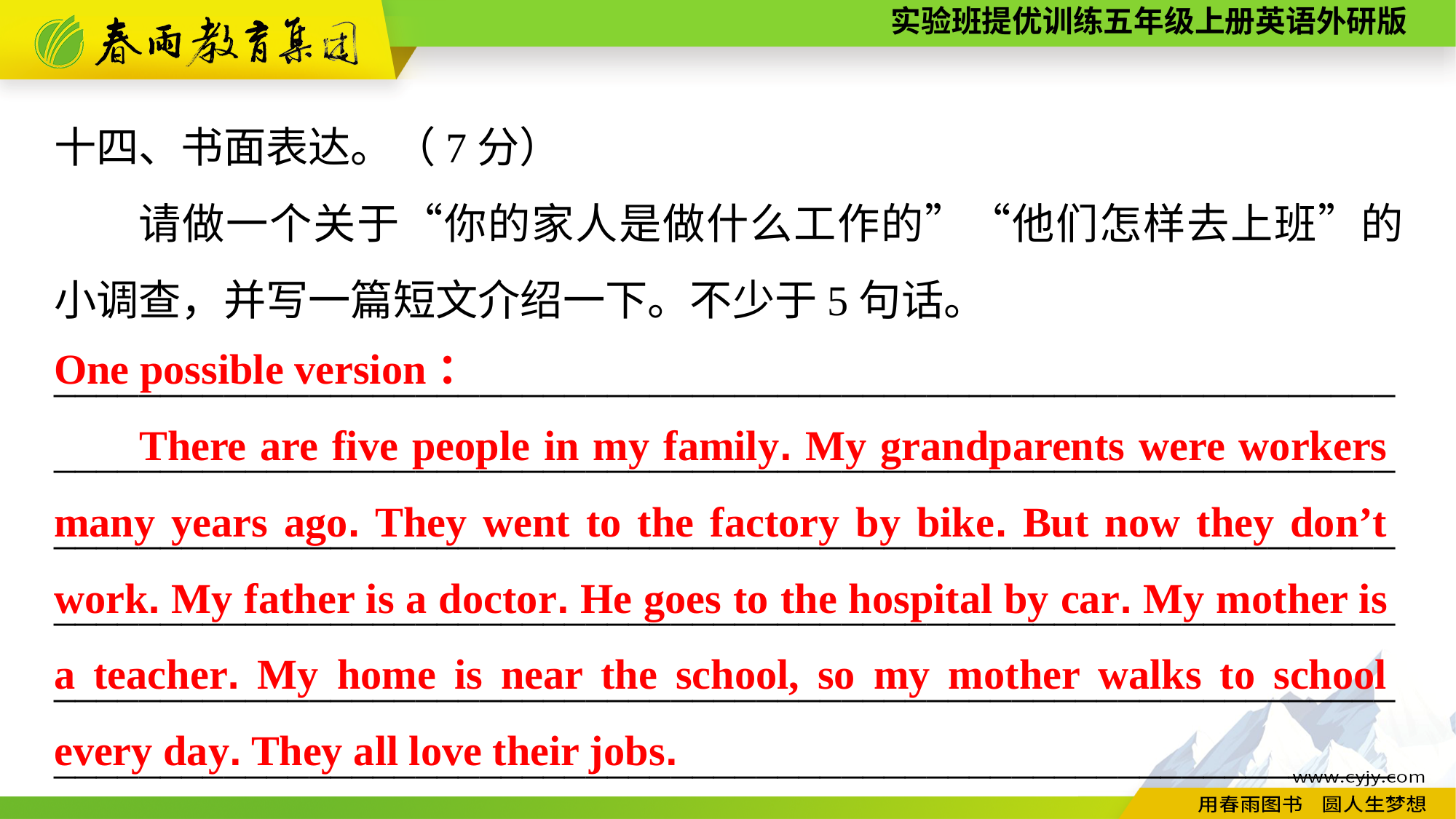

十四、书面表达。（7分）
请做一个关于“你的家人是做什么工作的”“他们怎样去上班”的小调查，并写一篇短文介绍一下。不少于5句话。
_______________________________________________________________
_______________________________________________________________
_______________________________________________________________
_______________________________________________________________
_______________________________________________________________
_______________________________________________________________
One possible version：
There are five people in my family. My grandparents were workers many years ago. They went to the factory by bike. But now they don’t work. My father is a doctor. He goes to the hospital by car. My mother is a teacher. My home is near the school, so my mother walks to school every day. They all love their jobs.